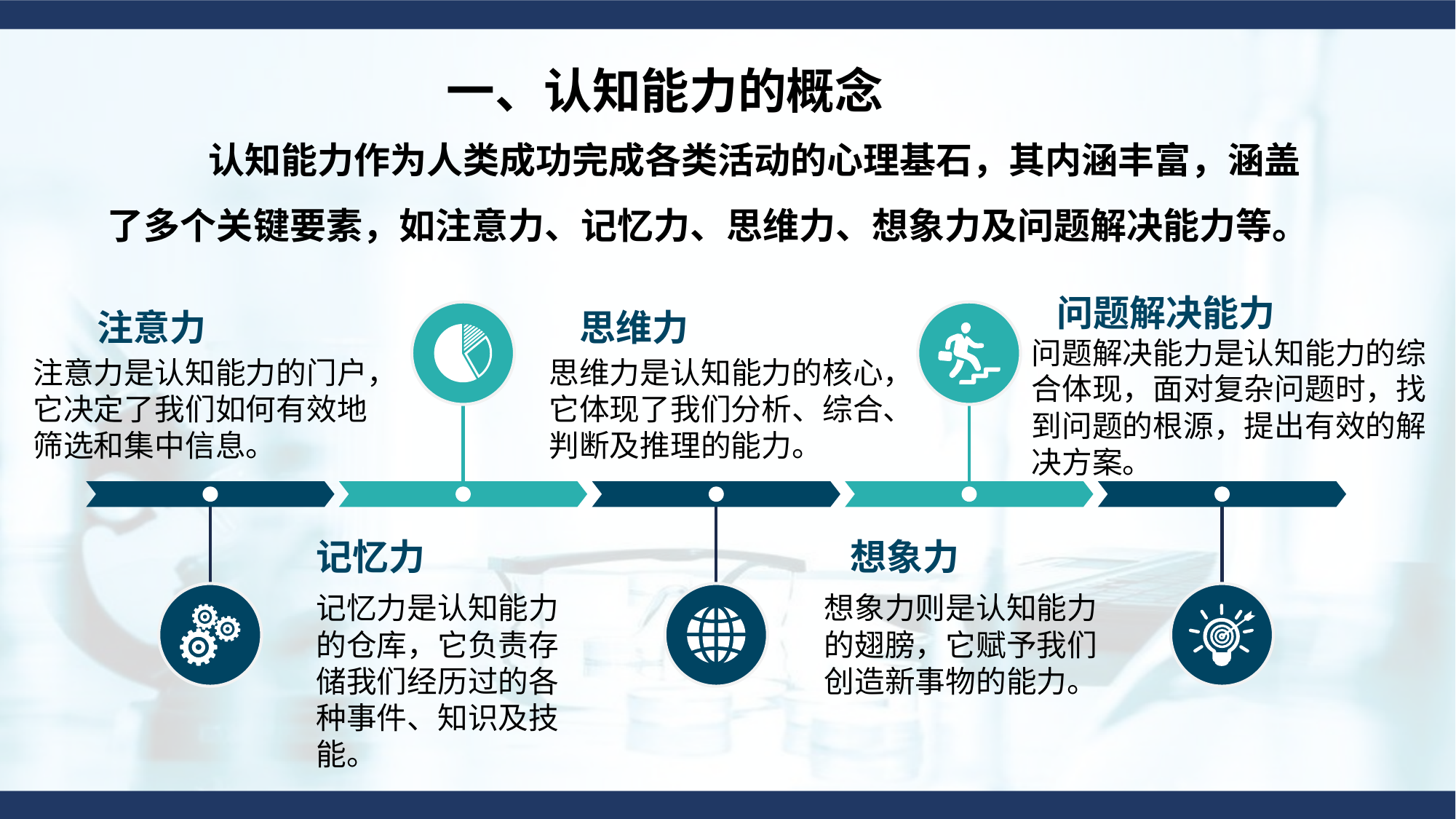

一、认知能力的概念
认知能力作为人类成功完成各类活动的心理基石，其内涵丰富，涵盖了多个关键要素，如注意力、记忆力、思维力、想象力及问题解决能力等。
问题解决能力
注意力
思维力

问题解决能力是认知能力的综合体现，面对复杂问题时，找到问题的根源，提出有效的解决方案。
注意力是认知能力的门户，它决定了我们如何有效地筛选和集中信息。
思维力是认知能力的核心，它体现了我们分析、综合、判断及推理的能力。

记忆力
想象力

记忆力是认知能力的仓库，它负责存储我们经历过的各种事件、知识及技能。
想象力则是认知能力的翅膀，它赋予我们创造新事物的能力。